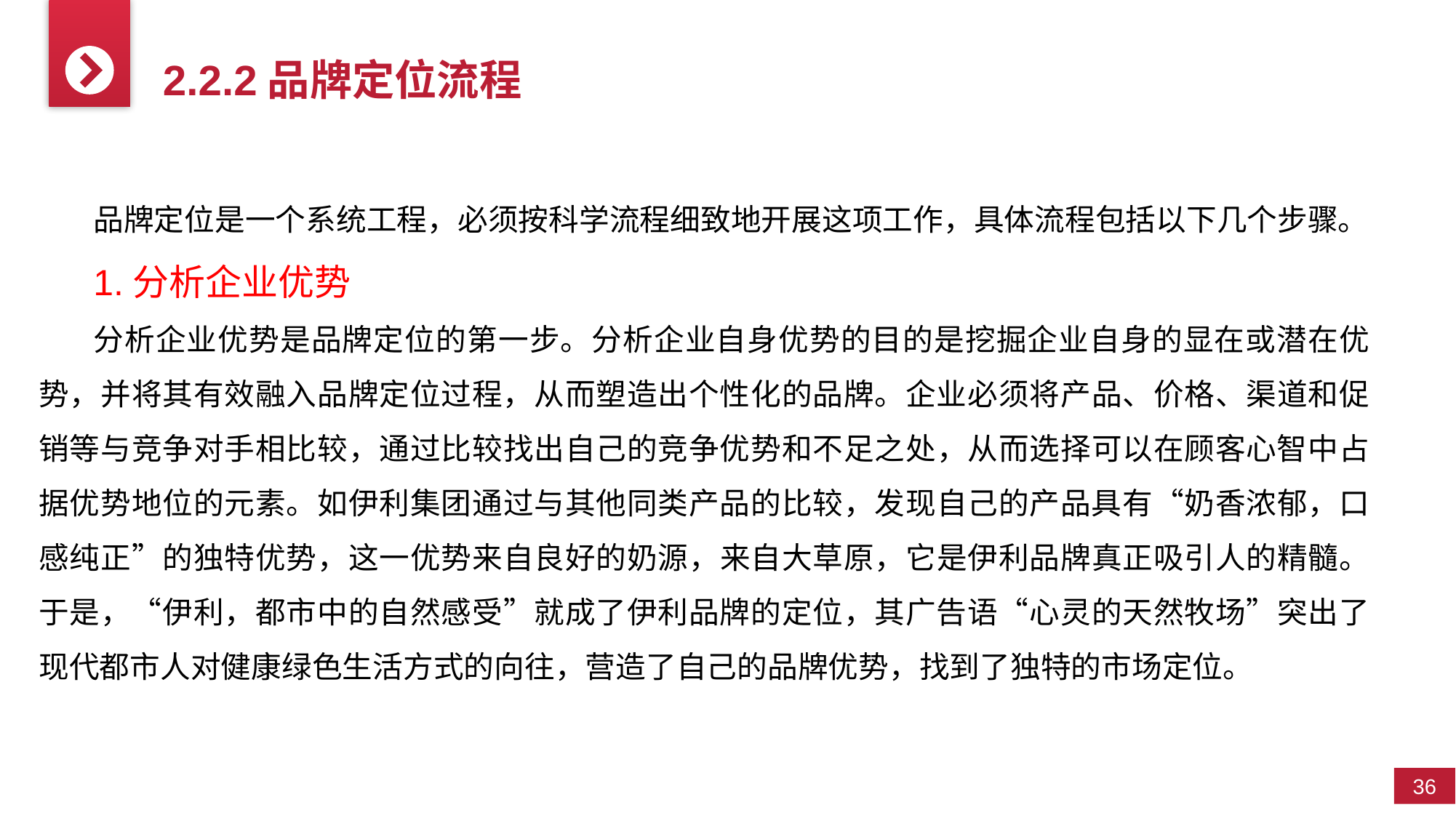

2.2.2品牌定位流程
品牌定位是一个系统工程，必须按科学流程细致地开展这项工作，具体流程包括以下几个步骤。
1.分析企业优势
分析企业优势是品牌定位的第一步。分析企业自身优势的目的是挖掘企业自身的显在或潜在优势，并将其有效融入品牌定位过程，从而塑造出个性化的品牌。企业必须将产品、价格、渠道和促销等与竞争对手相比较，通过比较找出自己的竞争优势和不足之处，从而选择可以在顾客心智中占据优势地位的元素。如伊利集团通过与其他同类产品的比较，发现自己的产品具有“奶香浓郁，口感纯正”的独特优势，这一优势来自良好的奶源，来自大草原，它是伊利品牌真正吸引人的精髓。于是，“伊利，都市中的自然感受”就成了伊利品牌的定位，其广告语“心灵的天然牧场”突出了现代都市人对健康绿色生活方式的向往，营造了自己的品牌优势，找到了独特的市场定位。